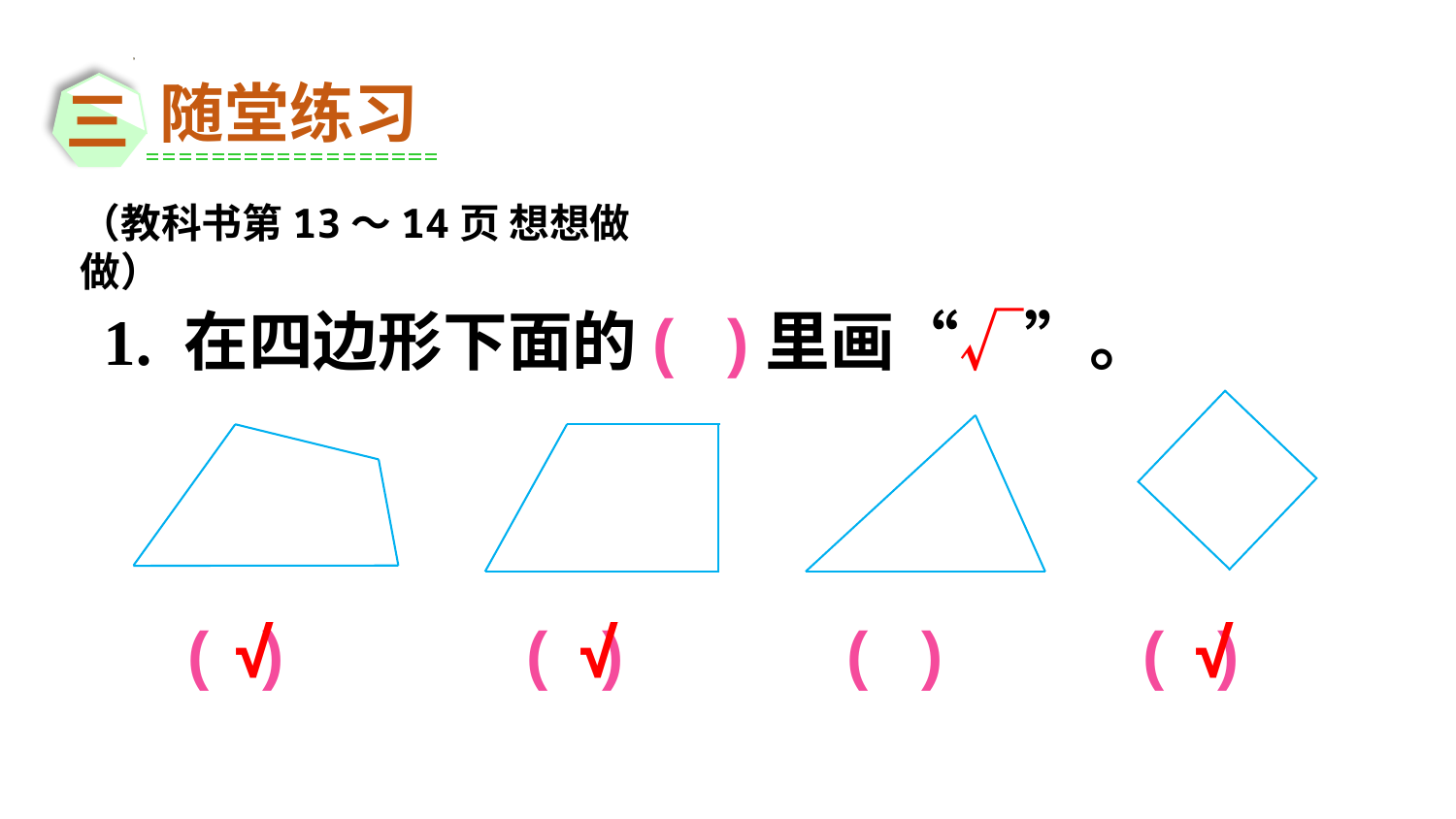

随堂练习

三
（教科书第13～14页 想想做做）
1. 在四边形下面的(   )里画“√”。
(   )
(   )
(   )
(   )
√
√
√